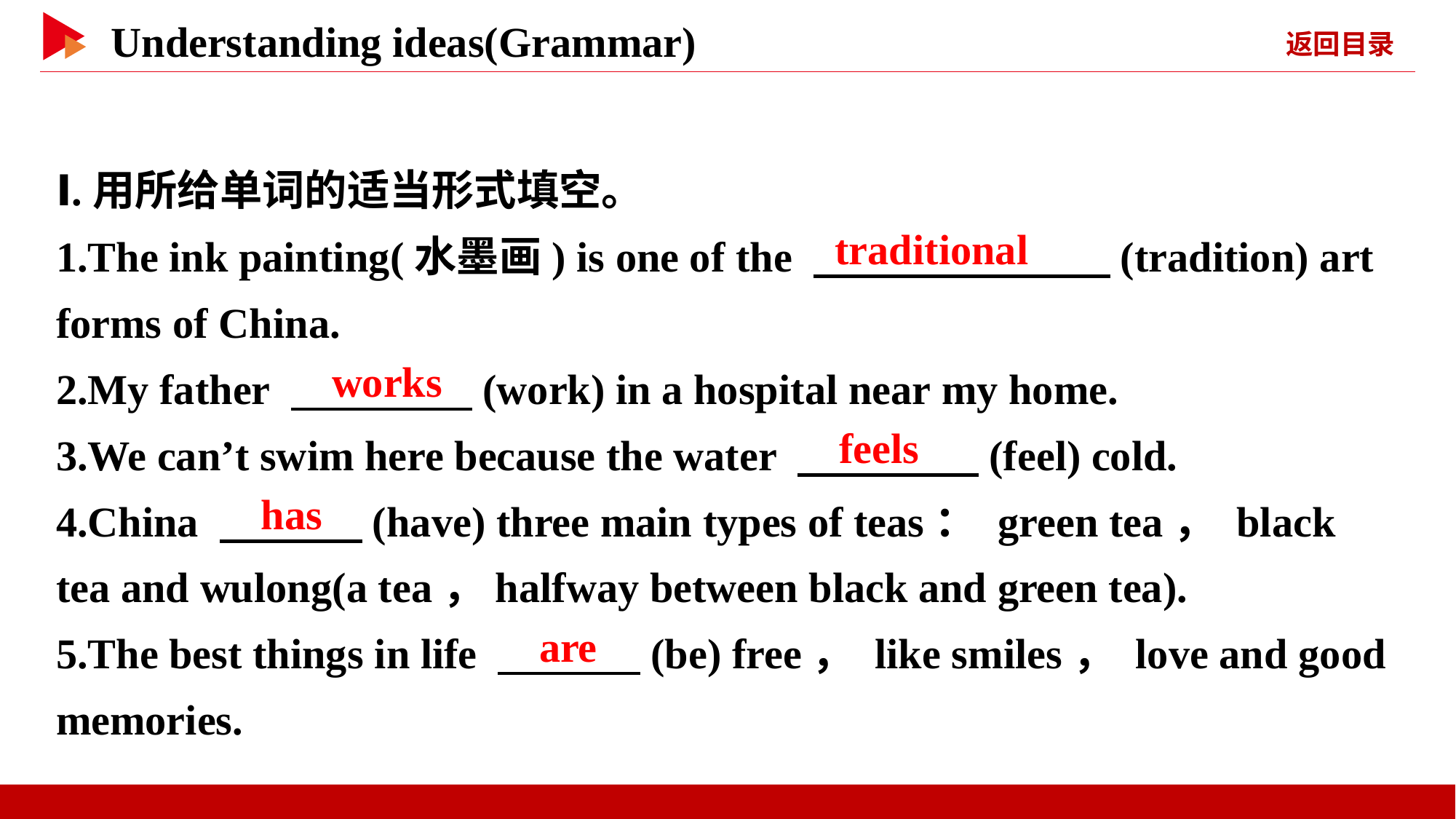

Ⅰ.用所给单词的适当形式填空。
1.The ink painting(水墨画) is one of the 　                      　(tradition) art forms of China.
2.My father 　          　(work) in a hospital near my home.
3.We can’t swim here because the water 　          　(feel) cold.
4.China 　      　(have) three main types of teas： green tea， black tea and wulong(a tea，halfway between black and green tea).
5.The best things in life 　      　(be) free， like smiles， love and good memories.
　traditional
　works
　feels
　has
　are